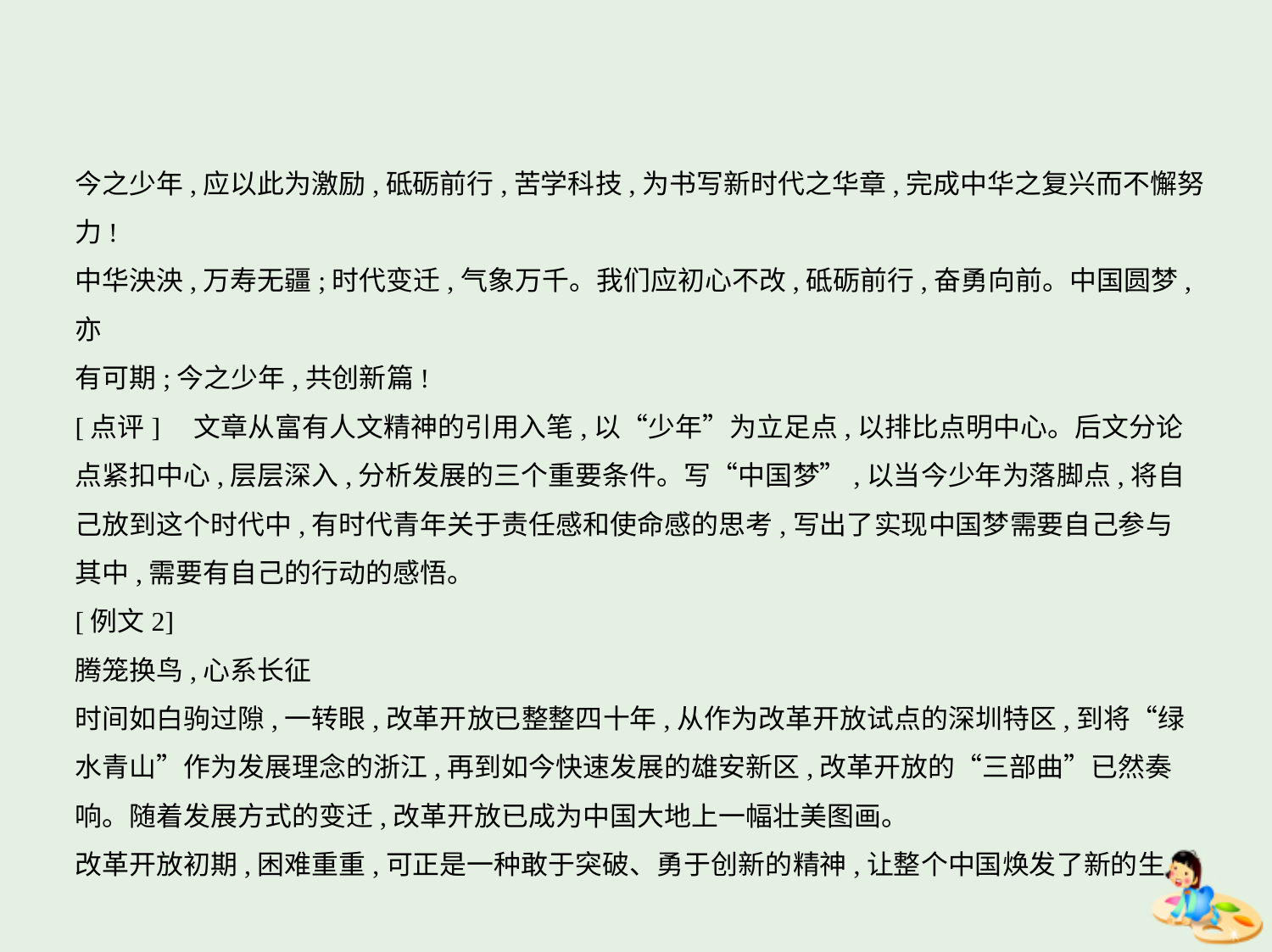

今之少年,应以此为激励,砥砺前行,苦学科技,为书写新时代之华章,完成中华之复兴而不懈努力!
中华泱泱,万寿无疆;时代变迁,气象万千。我们应初心不改,砥砺前行,奋勇向前。中国圆梦,亦
有可期;今之少年,共创新篇!
[点评]　文章从富有人文精神的引用入笔,以“少年”为立足点,以排比点明中心。后文分论
点紧扣中心,层层深入,分析发展的三个重要条件。写“中国梦”,以当今少年为落脚点,将自
己放到这个时代中,有时代青年关于责任感和使命感的思考,写出了实现中国梦需要自己参与
其中,需要有自己的行动的感悟。
[例文2]
腾笼换鸟,心系长征
时间如白驹过隙,一转眼,改革开放已整整四十年,从作为改革开放试点的深圳特区,到将“绿
水青山”作为发展理念的浙江,再到如今快速发展的雄安新区,改革开放的“三部曲”已然奏
响。随着发展方式的变迁,改革开放已成为中国大地上一幅壮美图画。
改革开放初期,困难重重,可正是一种敢于突破、勇于创新的精神,让整个中国焕发了新的生